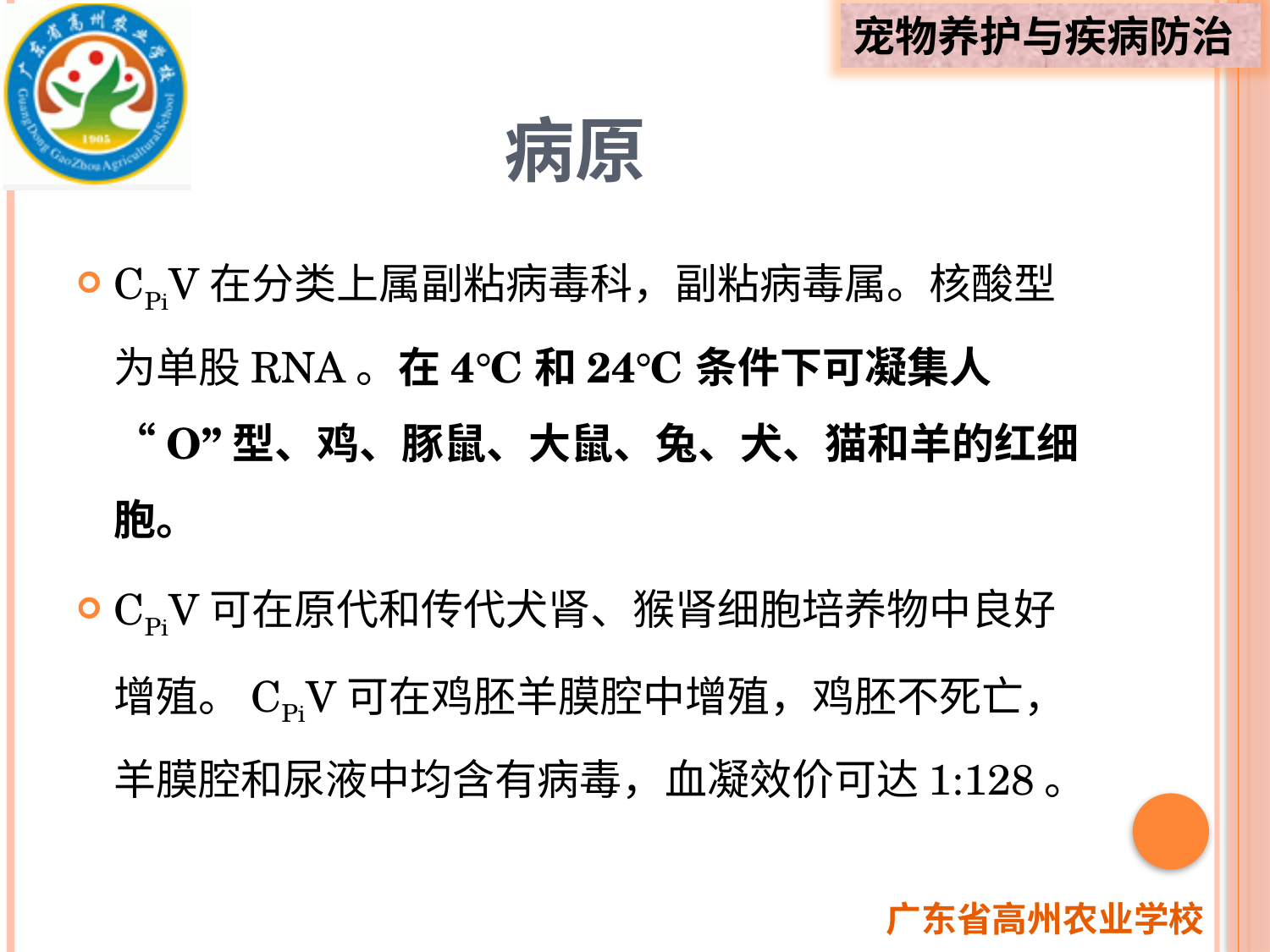

# 病原
CPiV在分类上属副粘病毒科，副粘病毒属。核酸型为单股RNA。在4℃和24℃条件下可凝集人 “O”型、鸡、豚鼠、大鼠、兔、犬、猫和羊的红细胞。
CPiV可在原代和传代犬肾、猴肾细胞培养物中良好增殖。CPiV可在鸡胚羊膜腔中增殖，鸡胚不死亡，羊膜腔和尿液中均含有病毒，血凝效价可达1:128。